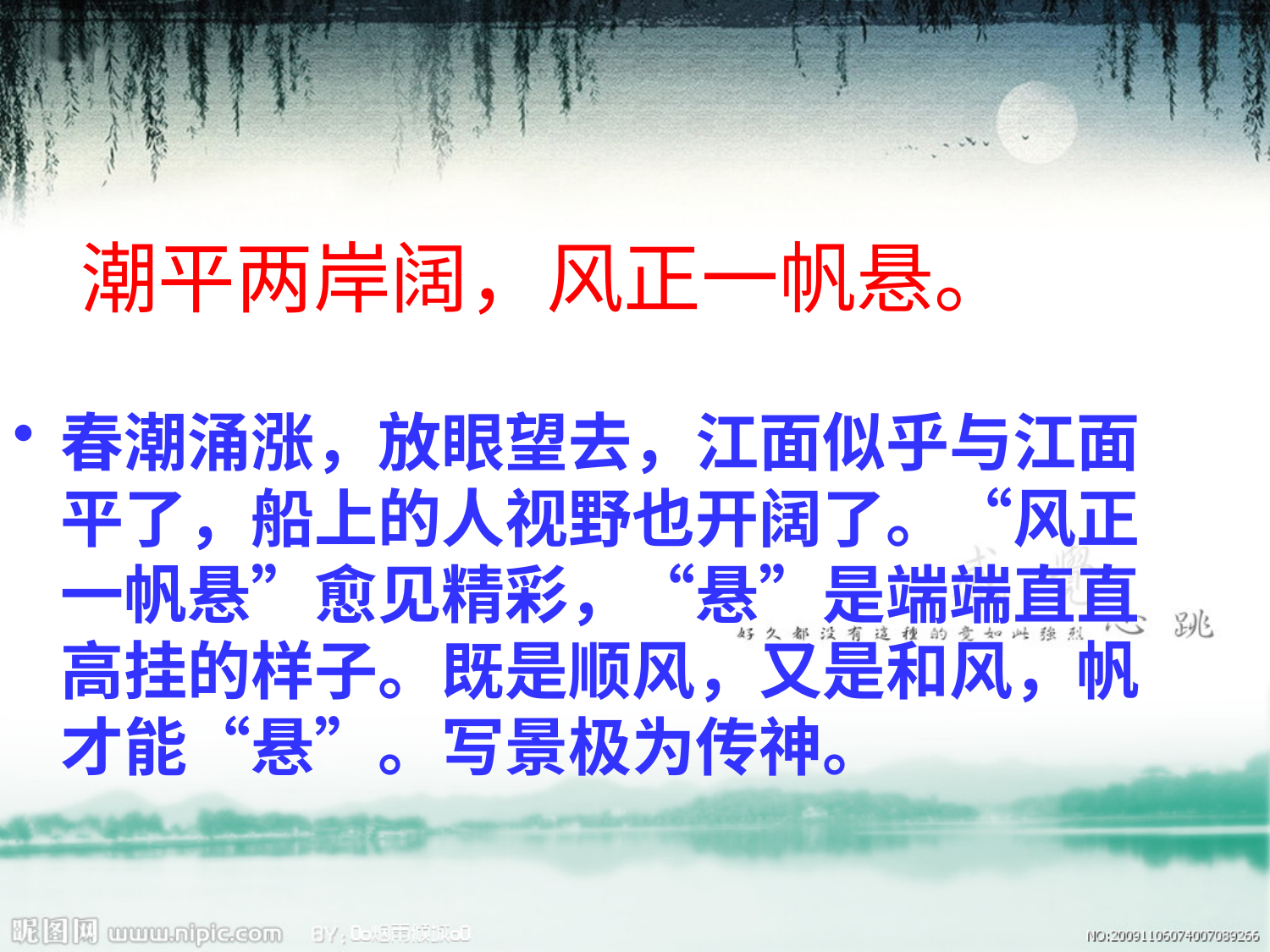

潮平两岸阔，风正一帆悬。
春潮涌涨，放眼望去，江面似乎与江面平了，船上的人视野也开阔了。“风正一帆悬”愈见精彩，“悬”是端端直直高挂的样子。既是顺风，又是和风，帆才能“悬”。写景极为传神。